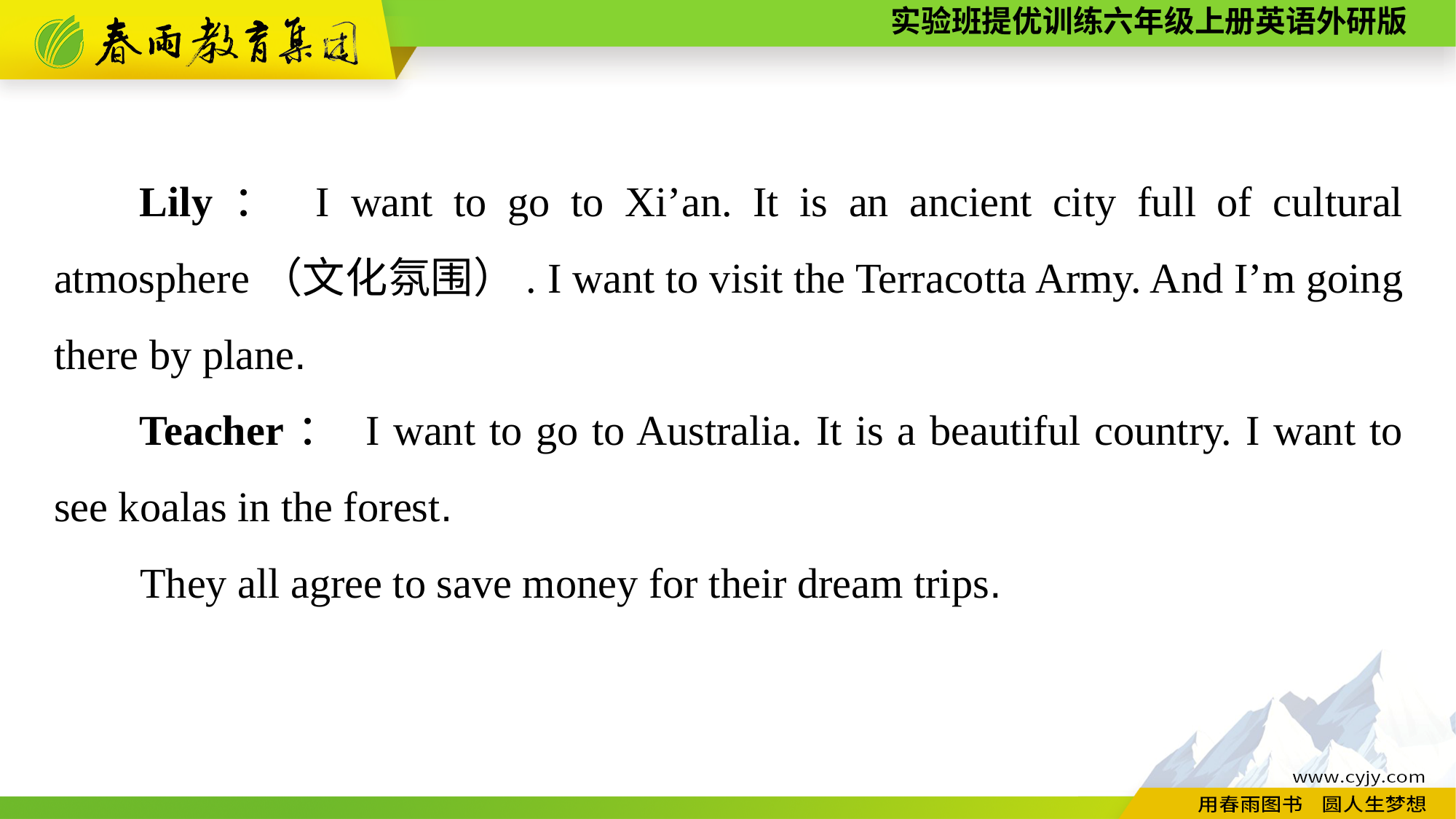

Lily： I want to go to Xi’an. It is an ancient city full of cultural atmosphere（文化氛围）. I want to visit the Terracotta Army. And I’m going there by plane.
Teacher： I want to go to Australia. It is a beautiful country. I want to see koalas in the forest.
They all agree to save money for their dream trips.